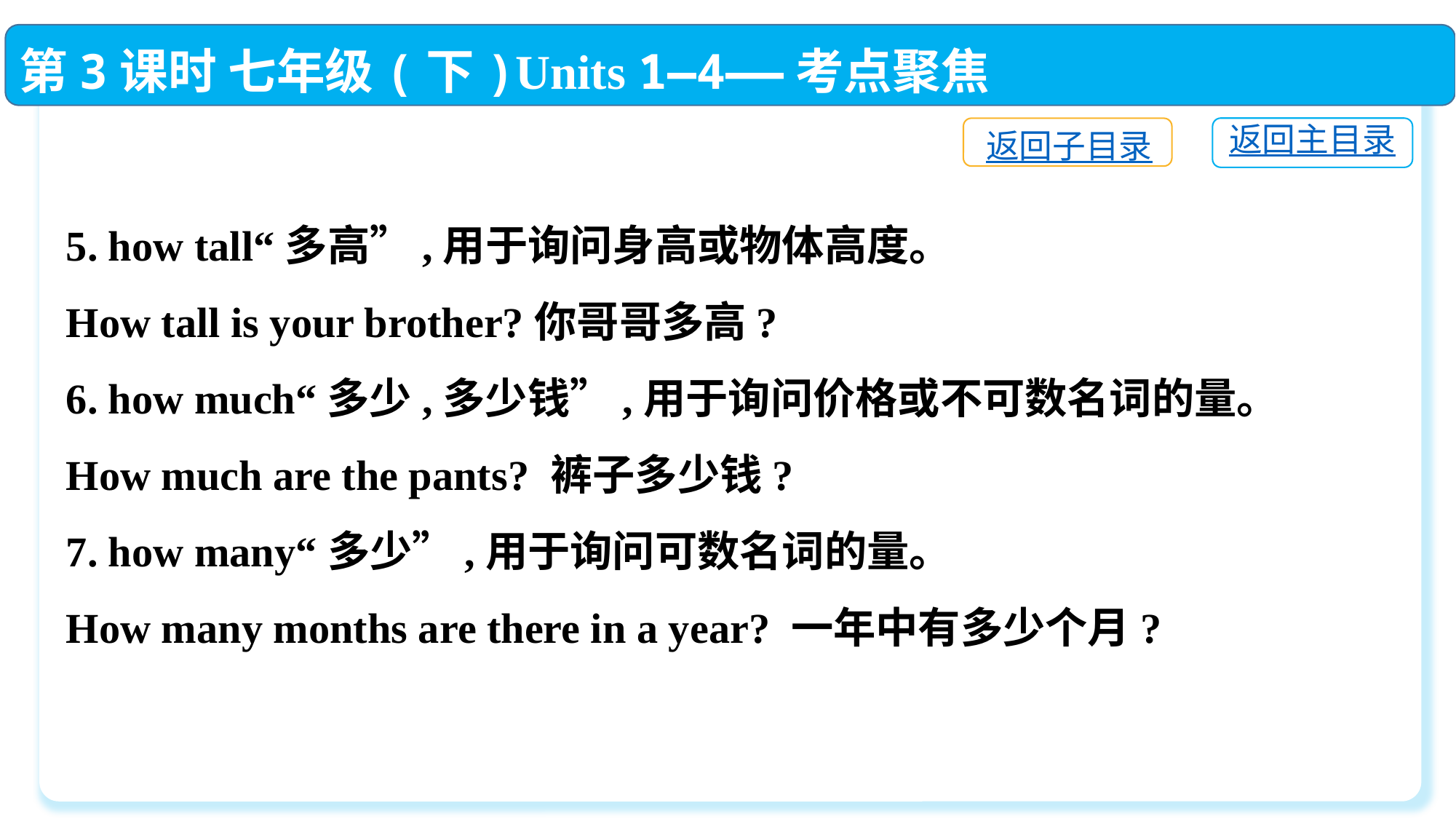

第3课时 七年级(下)Units 1—4——考点聚焦

返回主目录

返回子目录
5. how tall“多高”,用于询问身高或物体高度。
How tall is your brother?你哥哥多高?
6. how much“多少,多少钱”,用于询问价格或不可数名词的量。
How much are the pants? 裤子多少钱?
7. how many“多少”,用于询问可数名词的量。
How many months are there in a year? 一年中有多少个月?